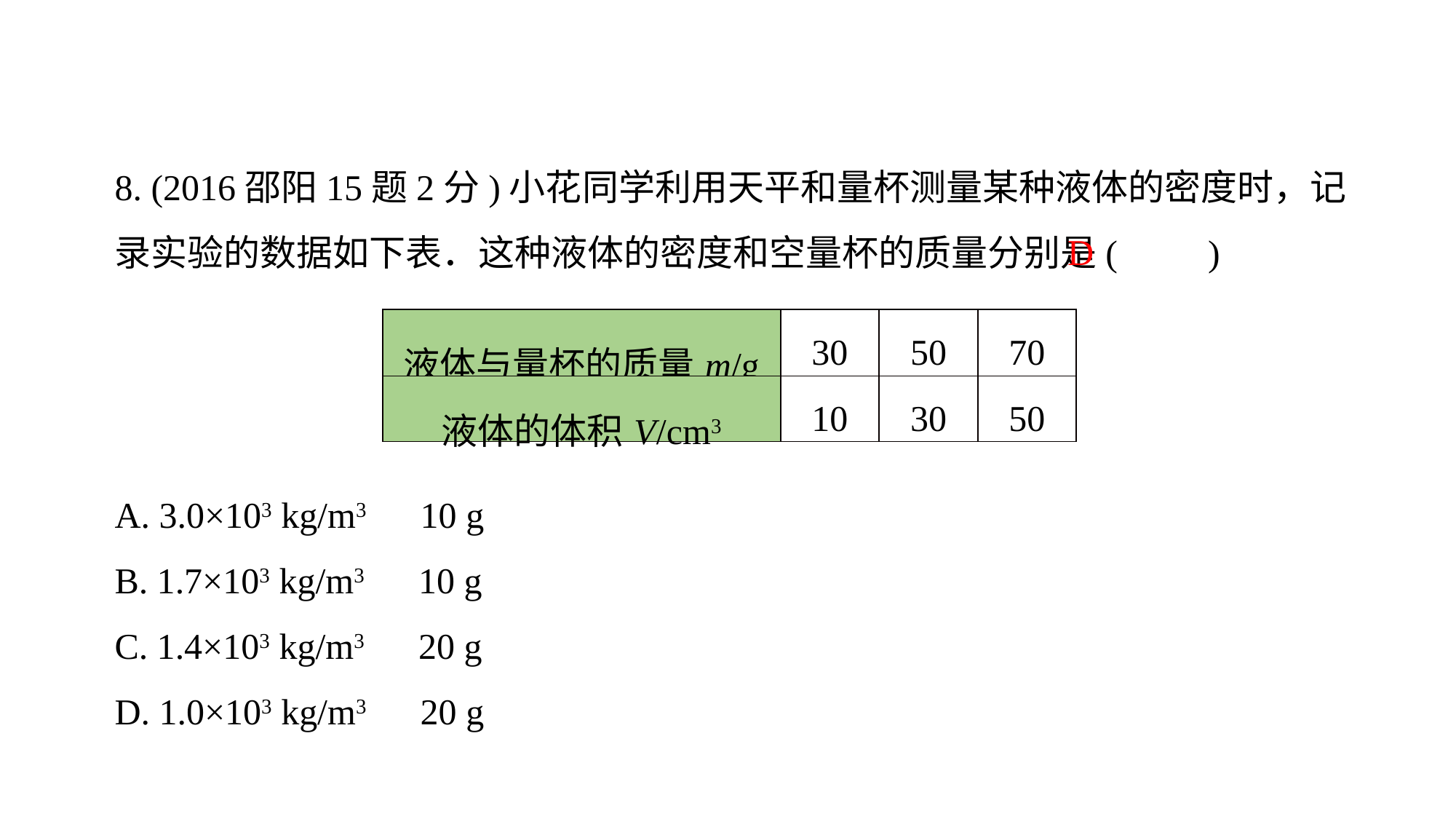

8. (2016邵阳15题2分)小花同学利用天平和量杯测量某种液体的密度时，记录实验的数据如下表．这种液体的密度和空量杯的质量分别是(　　)

A. 3.0×103 kg/m3　10 g
B. 1.7×103 kg/m3　10 g
C. 1.4×103 kg/m3　20 g
D. 1.0×103 kg/m3　20 g
D
| 液体与量杯的质量m/g | 30 | 50 | 70 |
| --- | --- | --- | --- |
| 液体的体积V/cm3 | 10 | 30 | 50 |